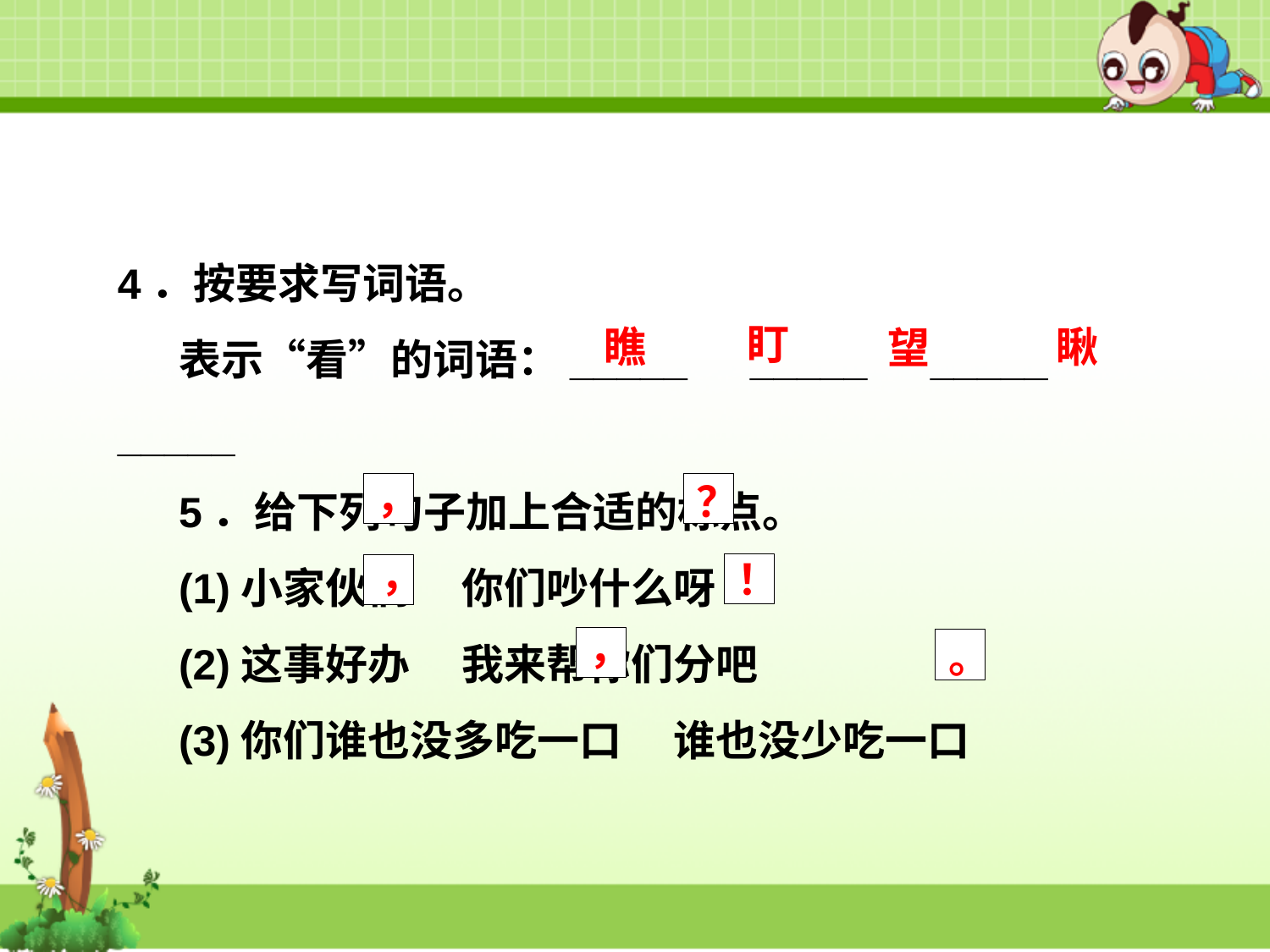

4．按要求写词语。
表示“看”的词语：_____　_____　_____　_____
5．给下列句子加上合适的标点。
(1)小家伙们　 你们吵什么呀
(2)这事好办　 我来帮你们分吧
(3)你们谁也没多吃一口　 谁也没少吃一口
盯
瞧
瞅
望
，
？

，
！

，
。